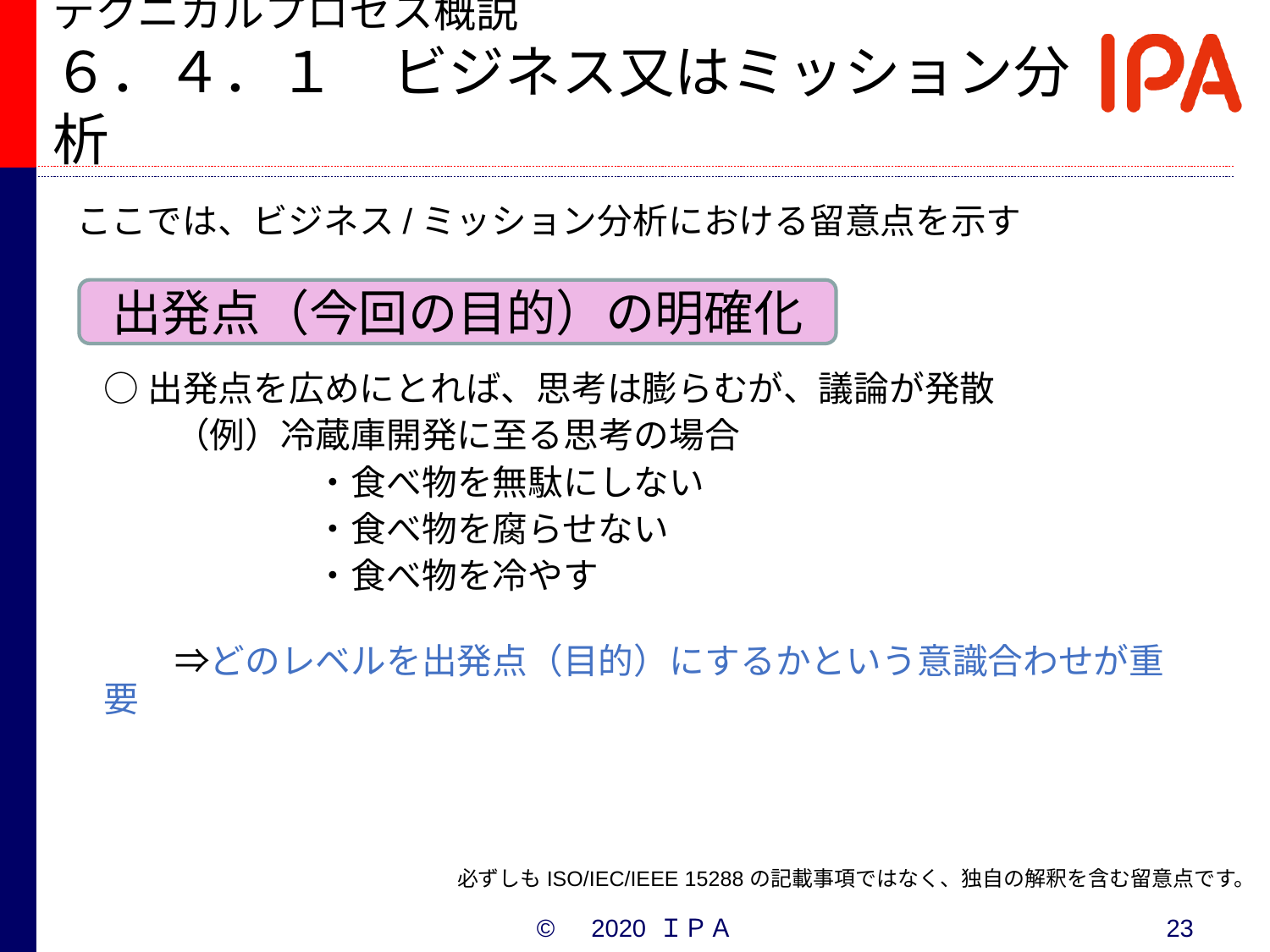

テクニカルプロセス概説
６．４．１　ビジネス又はミッション分析
ここでは、ビジネス/ミッション分析における留意点を示す
出発点（今回の目的）の明確化
○出発点を広めにとれば、思考は膨らむが、議論が発散
　　（例）冷蔵庫開発に至る思考の場合
　　　　　　・食べ物を無駄にしない
　　　　　　・食べ物を腐らせない
　　　　　　・食べ物を冷やす
　　　　　
　　⇒どのレベルを出発点（目的）にするかという意識合わせが重要
必ずしもISO/IEC/IEEE 15288の記載事項ではなく、独自の解釈を含む留意点です。
©　2020 ＩＰＡ
23